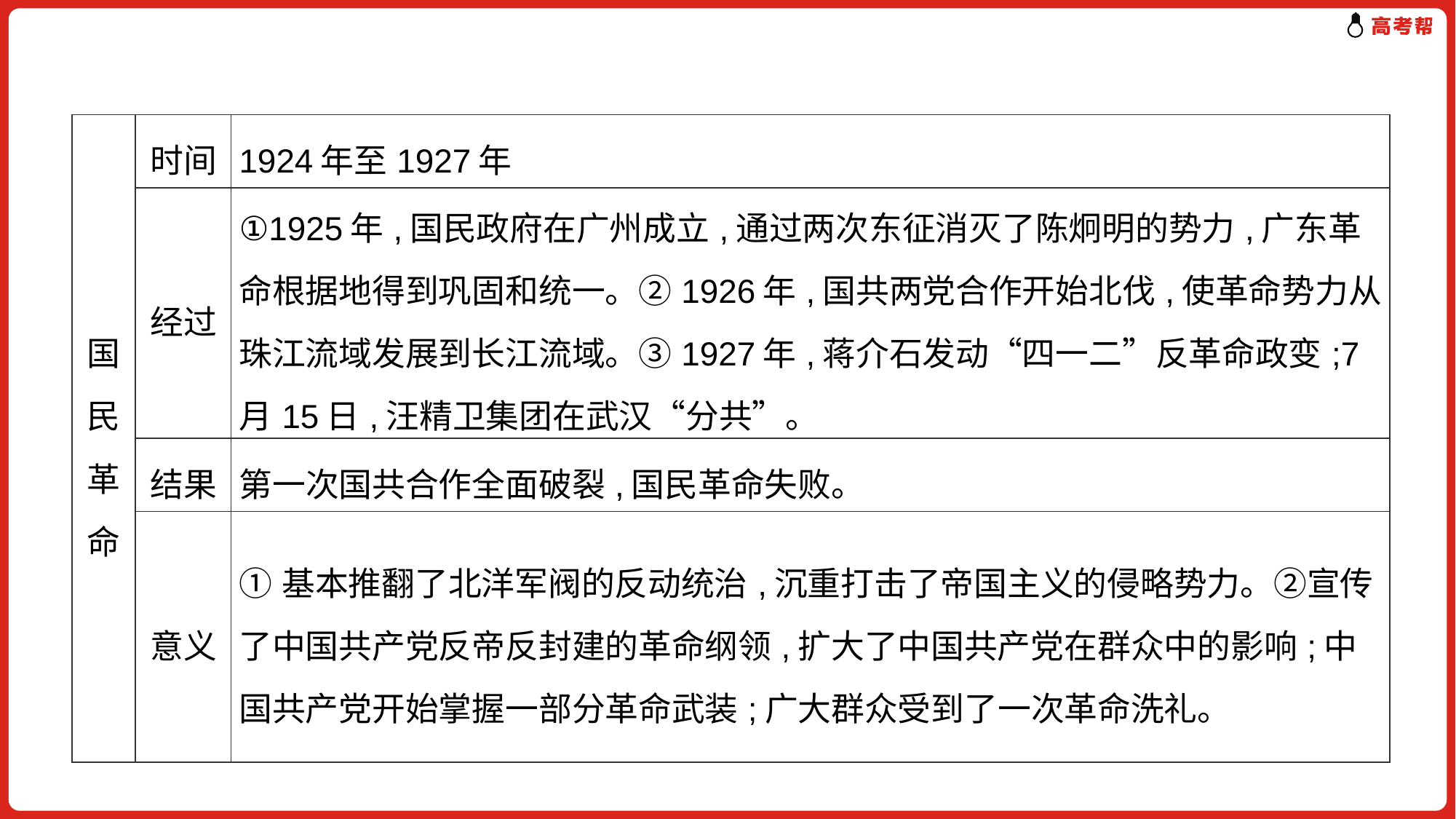

| 国民革命 | 时间 | 1924年至1927年 |
| --- | --- | --- |
|  | 经过 | ①1925年,国民政府在广州成立,通过两次东征消灭了陈炯明的势力,广东革命根据地得到巩固和统一。②1926年,国共两党合作开始北伐,使革命势力从珠江流域发展到长江流域。③1927年,蒋介石发动“四一二”反革命政变;7月15日,汪精卫集团在武汉“分共”。 |
|  | 结果 | 第一次国共合作全面破裂,国民革命失败。 |
|  | 意义 | ①基本推翻了北洋军阀的反动统治,沉重打击了帝国主义的侵略势力。②宣传了中国共产党反帝反封建的革命纲领,扩大了中国共产党在群众中的影响;中国共产党开始掌握一部分革命武装;广大群众受到了一次革命洗礼。 |